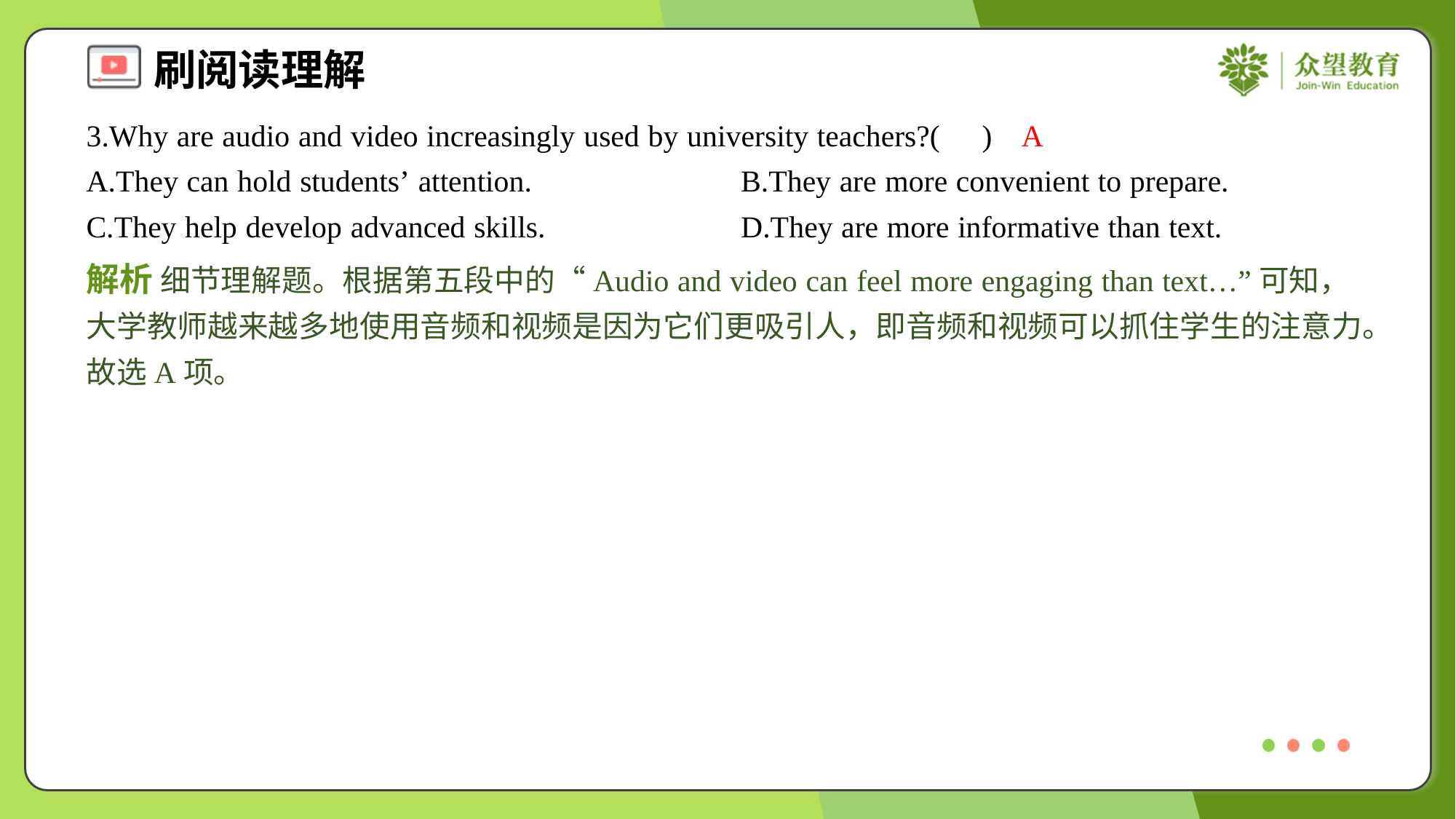

3.Why are audio and video increasingly used by university teachers?(     )
A
A.They can hold students’ attention.	B.They are more convenient to prepare.
C.They help develop advanced skills.	D.They are more informative than text.
解析 细节理解题。根据第五段中的“Audio and video can feel more engaging than text…”可知，大学教师越来越多地使用音频和视频是因为它们更吸引人，即音频和视频可以抓住学生的注意力。故选A项。